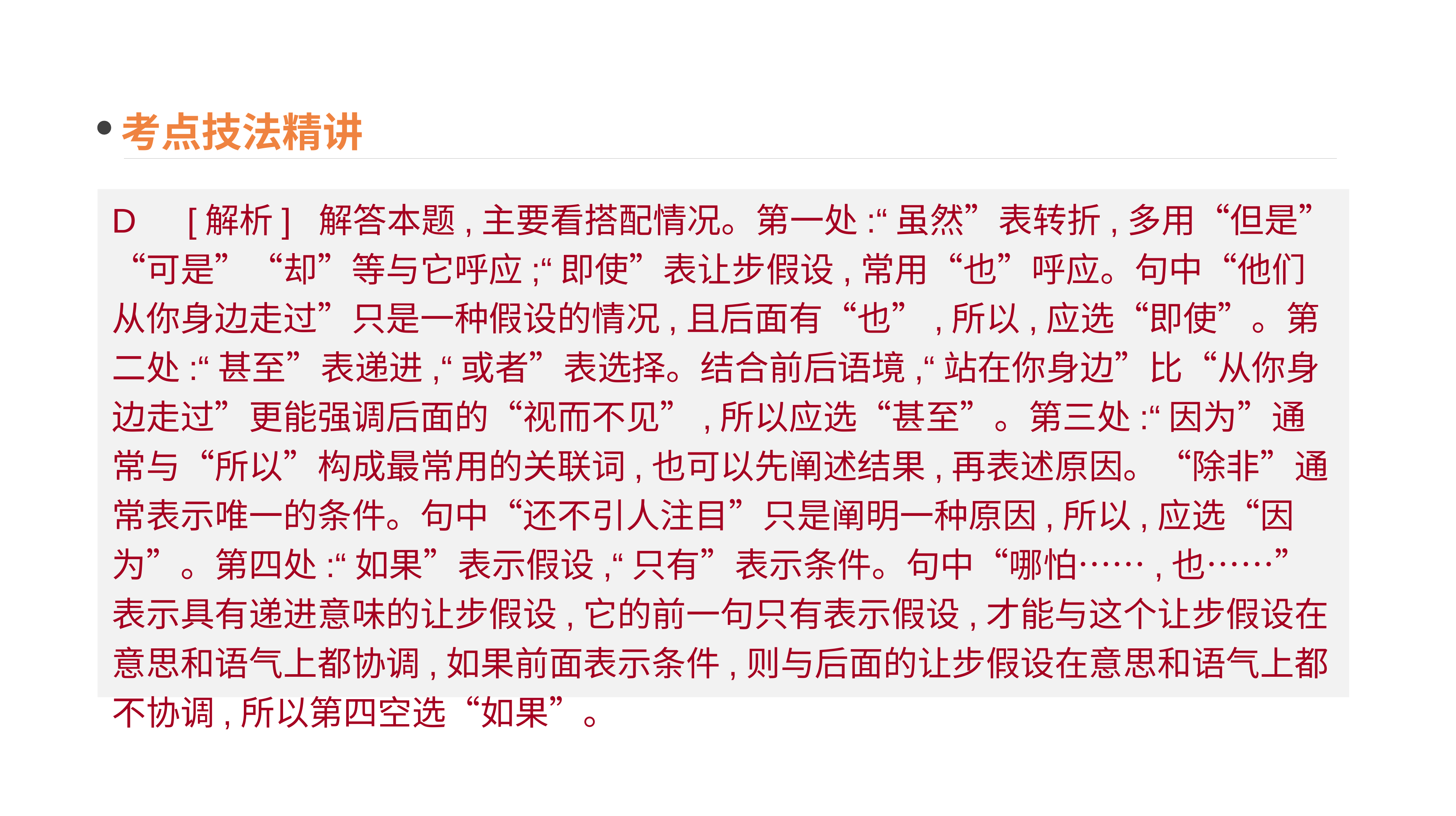

考点技法精讲

D　[解析]  解答本题,主要看搭配情况。第一处:“虽然”表转折,多用“但是”“可是”“却”等与它呼应;“即使”表让步假设,常用“也”呼应。句中“他们从你身边走过”只是一种假设的情况,且后面有“也”,所以,应选“即使”。第二处:“甚至”表递进,“或者”表选择。结合前后语境,“站在你身边”比“从你身边走过”更能强调后面的“视而不见”,所以应选“甚至”。第三处:“因为”通常与“所以”构成最常用的关联词,也可以先阐述结果,再表述原因。“除非”通常表示唯一的条件。句中“还不引人注目”只是阐明一种原因,所以,应选“因为”。第四处:“如果”表示假设,“只有”表示条件。句中“哪怕……,也……”表示具有递进意味的让步假设,它的前一句只有表示假设,才能与这个让步假设在意思和语气上都协调,如果前面表示条件,则与后面的让步假设在意思和语气上都不协调,所以第四空选“如果”。